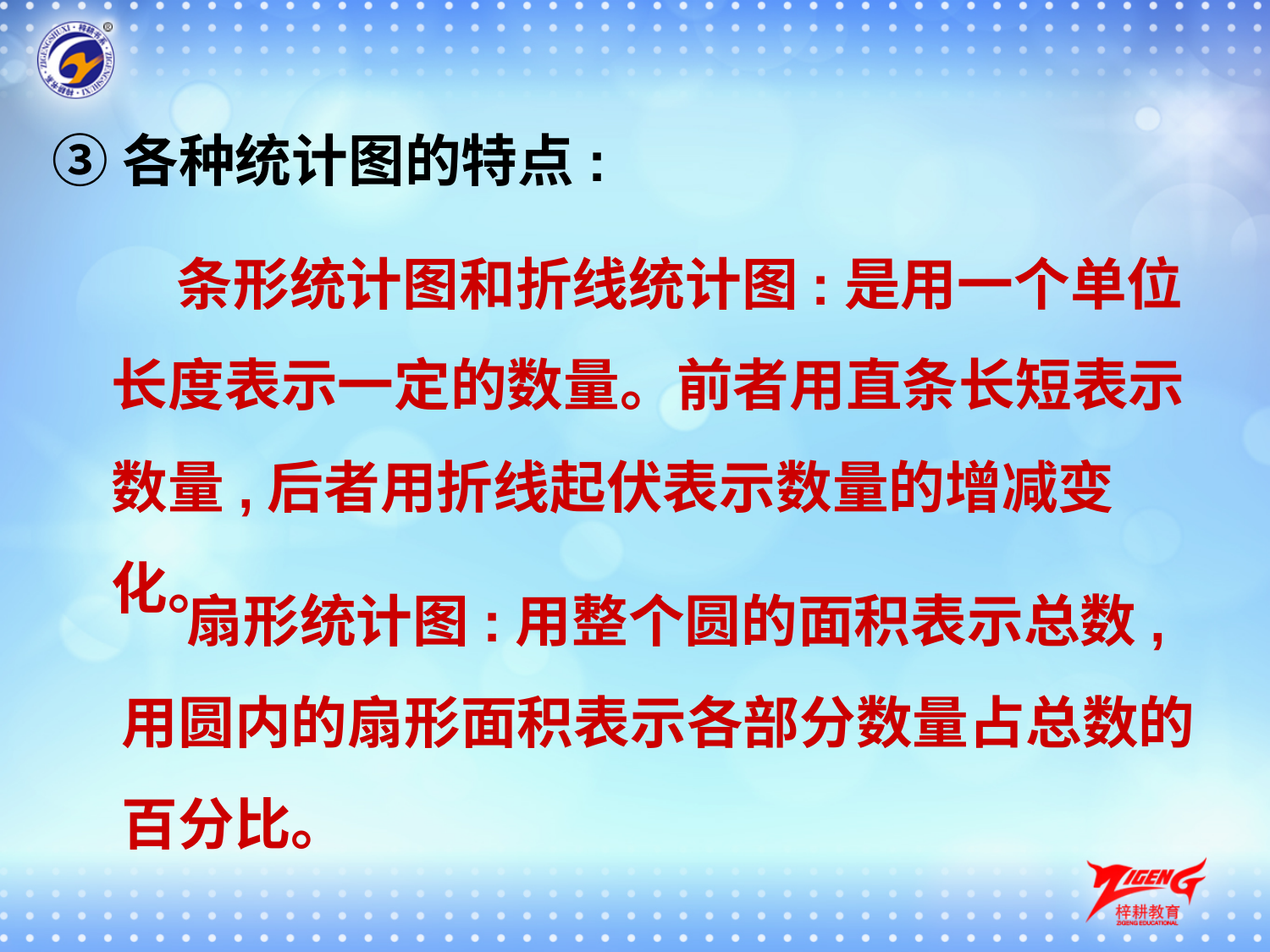

③各种统计图的特点:
    条形统计图和折线统计图:是用一个单位长度表示一定的数量。前者用直条长短表示数量,后者用折线起伏表示数量的增减变化。
    扇形统计图:用整个圆的面积表示总数,用圆内的扇形面积表示各部分数量占总数的百分比。